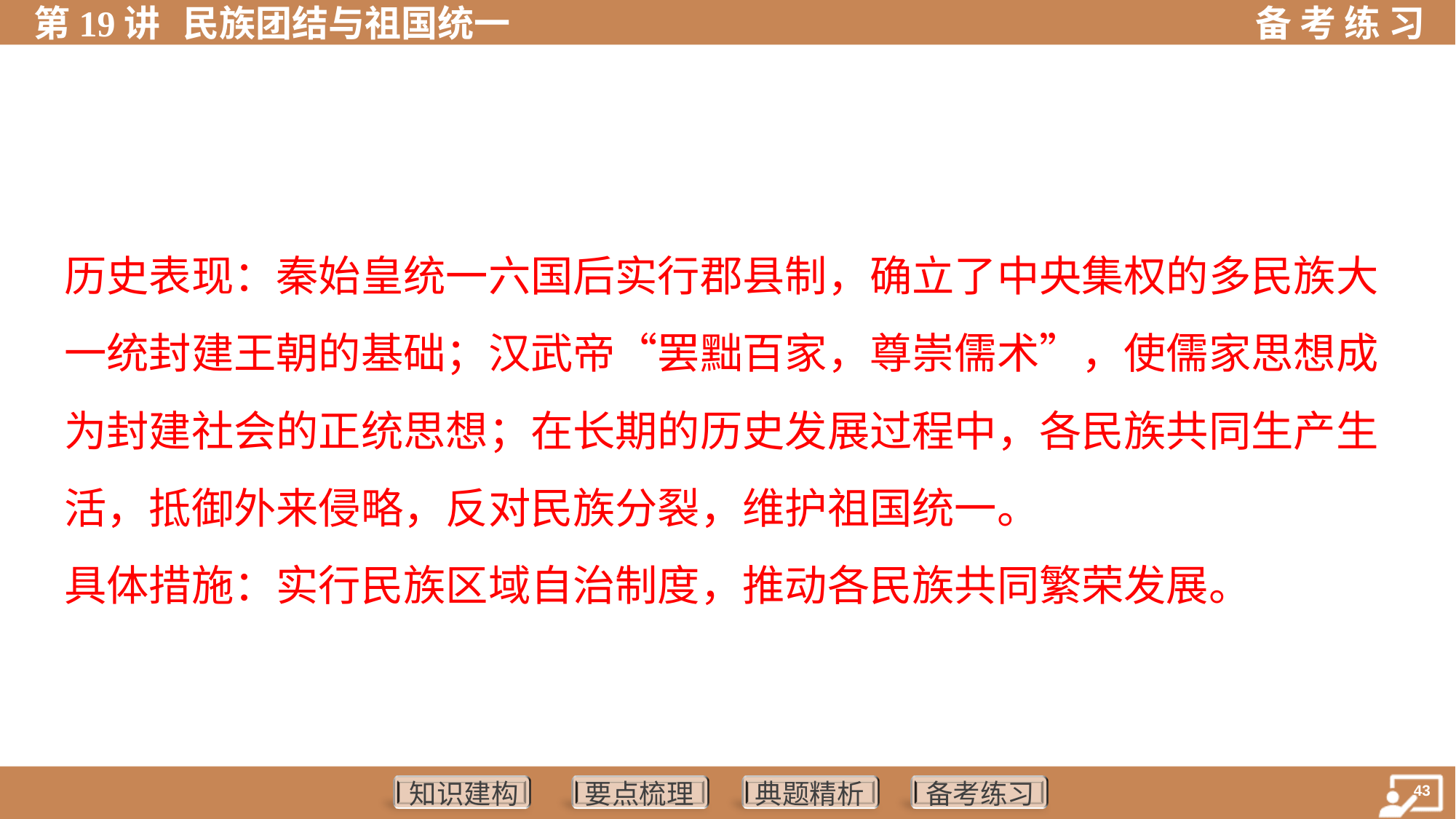

历史表现：秦始皇统一六国后实行郡县制，确立了中央集权的多民族大
一统封建王朝的基础；汉武帝“罢黜百家，尊崇儒术”，使儒家思想成
为封建社会的正统思想；在长期的历史发展过程中，各民族共同生产生
活，抵御外来侵略，反对民族分裂，维护祖国统一。
具体措施：实行民族区域自治制度，推动各民族共同繁荣发展。